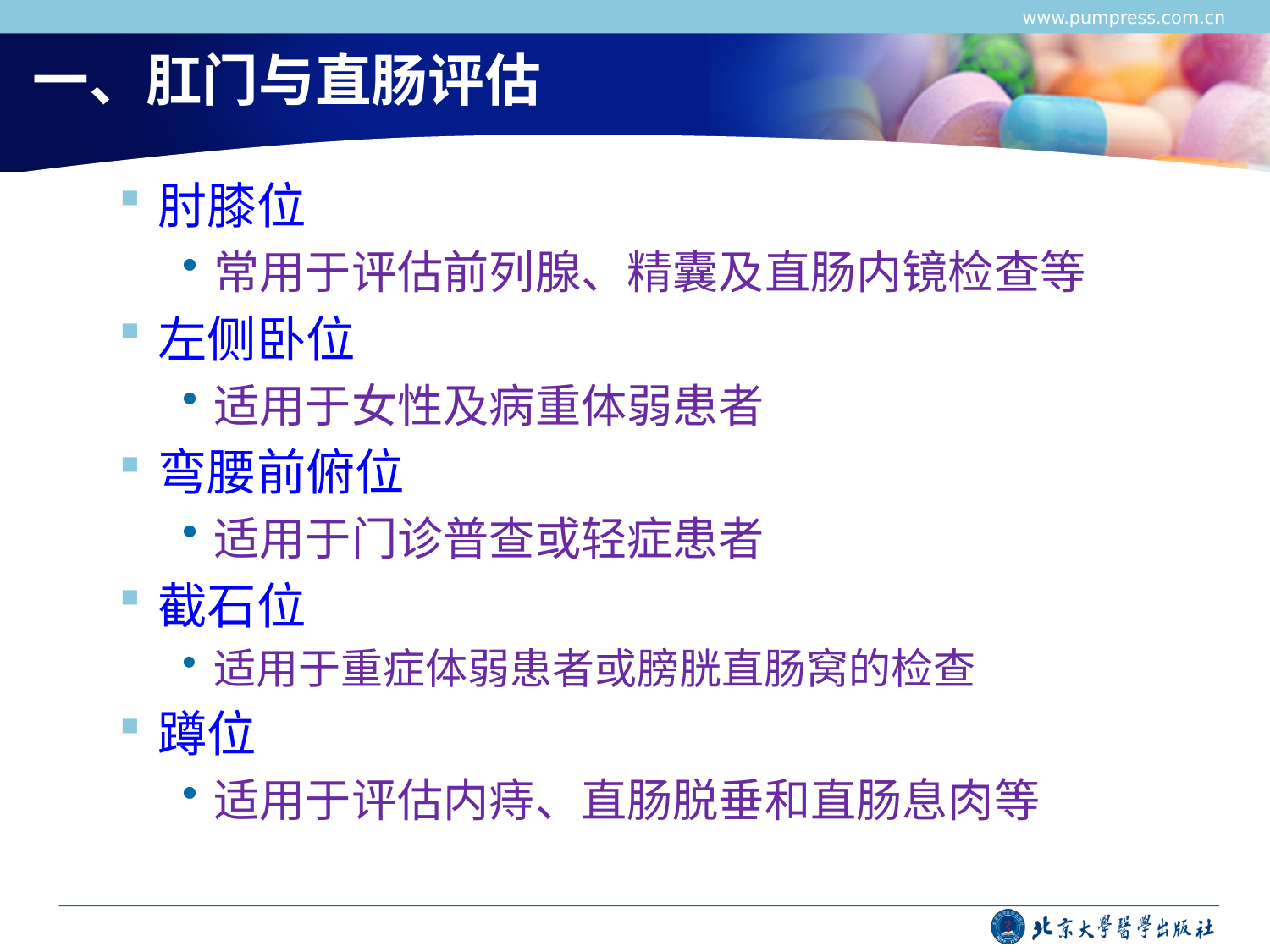

www.pumpress.com.cn
# 一、肛门与直肠评估
肘膝位
常用于评估前列腺、精囊及直肠内镜检查等
左侧卧位
适用于女性及病重体弱患者
弯腰前俯位
适用于门诊普查或轻症患者
截石位
适用于重症体弱患者或膀胱直肠窝的检查
蹲位
适用于评估内痔、直肠脱垂和直肠息肉等